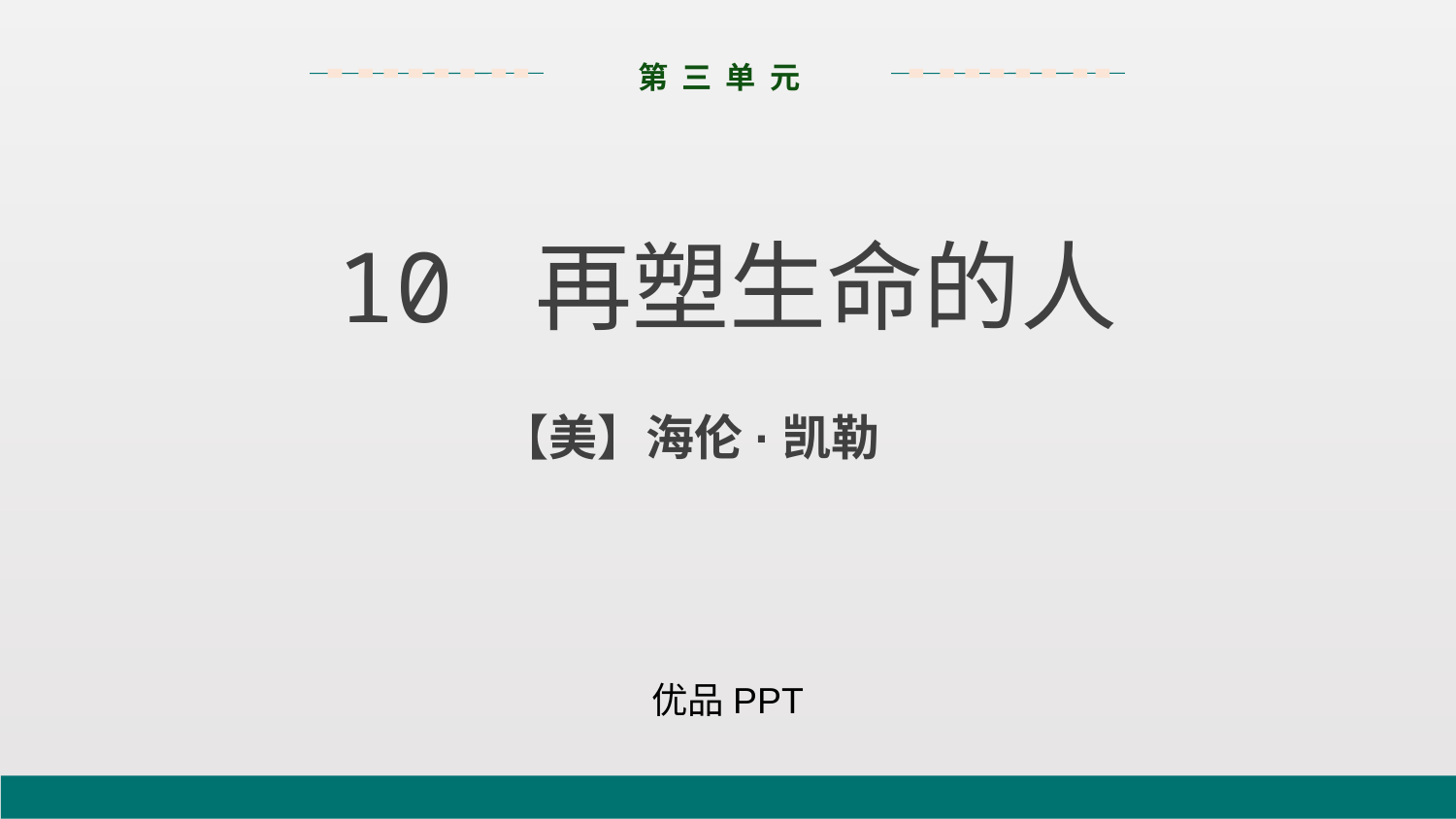

第  三  单  元

10 再塑生命的人
【美】海伦·凯勒
优品PPT